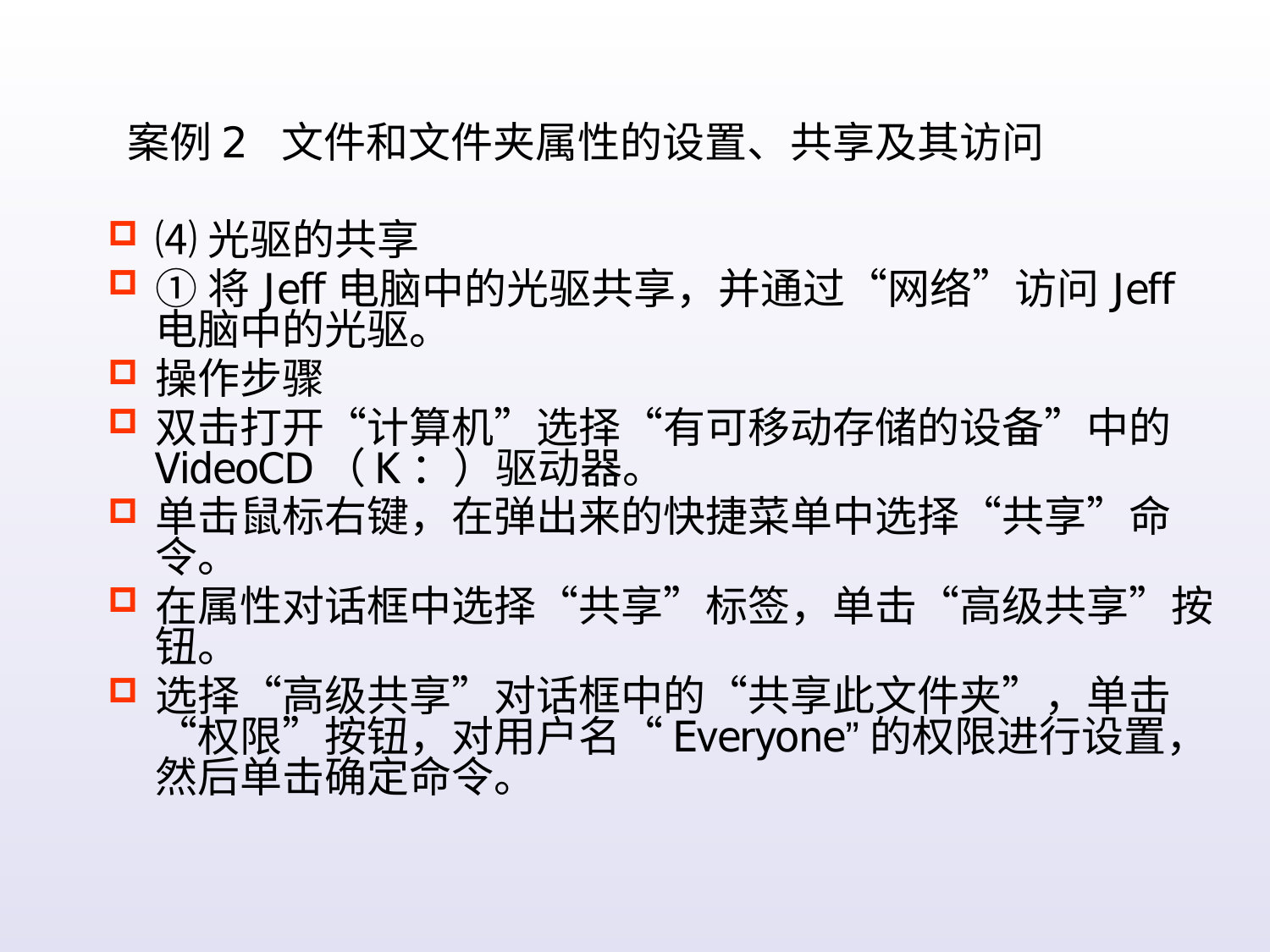

案例2  文件和文件夹属性的设置、共享及其访问
⑷光驱的共享
①将Jeff电脑中的光驱共享，并通过“网络”访问Jeff电脑中的光驱。
操作步骤
双击打开“计算机”选择“有可移动存储的设备”中的VideoCD（K：）驱动器。
单击鼠标右键，在弹出来的快捷菜单中选择“共享”命令。
在属性对话框中选择“共享”标签，单击“高级共享”按钮。
选择“高级共享”对话框中的“共享此文件夹”，单击“权限”按钮，对用户名“Everyone”的权限进行设置，然后单击确定命令。